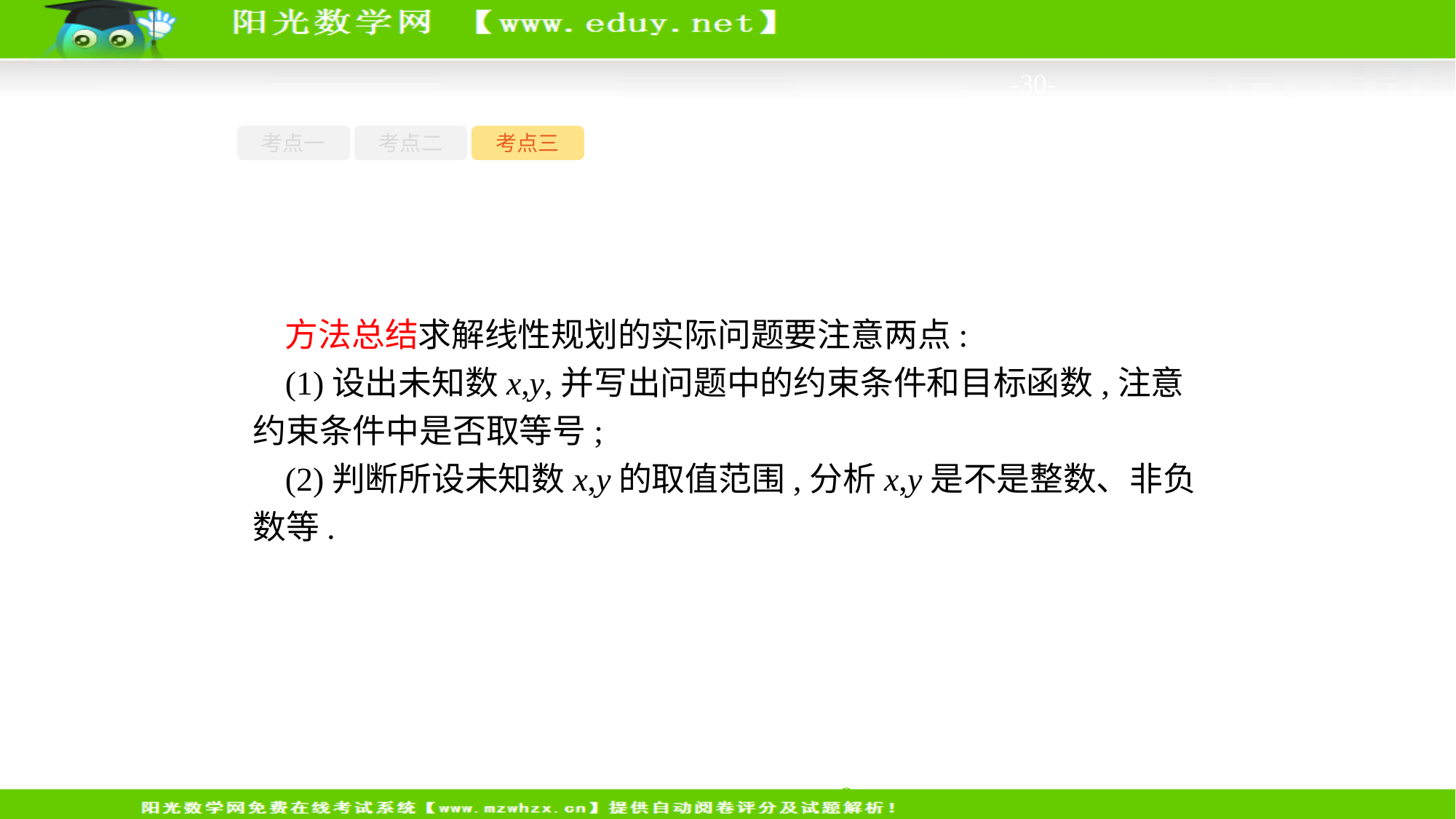

-30-
考点一
考点二
考点三
方法总结求解线性规划的实际问题要注意两点:
(1)设出未知数x,y,并写出问题中的约束条件和目标函数,注意约束条件中是否取等号;
(2)判断所设未知数x,y的取值范围,分析x,y是不是整数、非负数等.